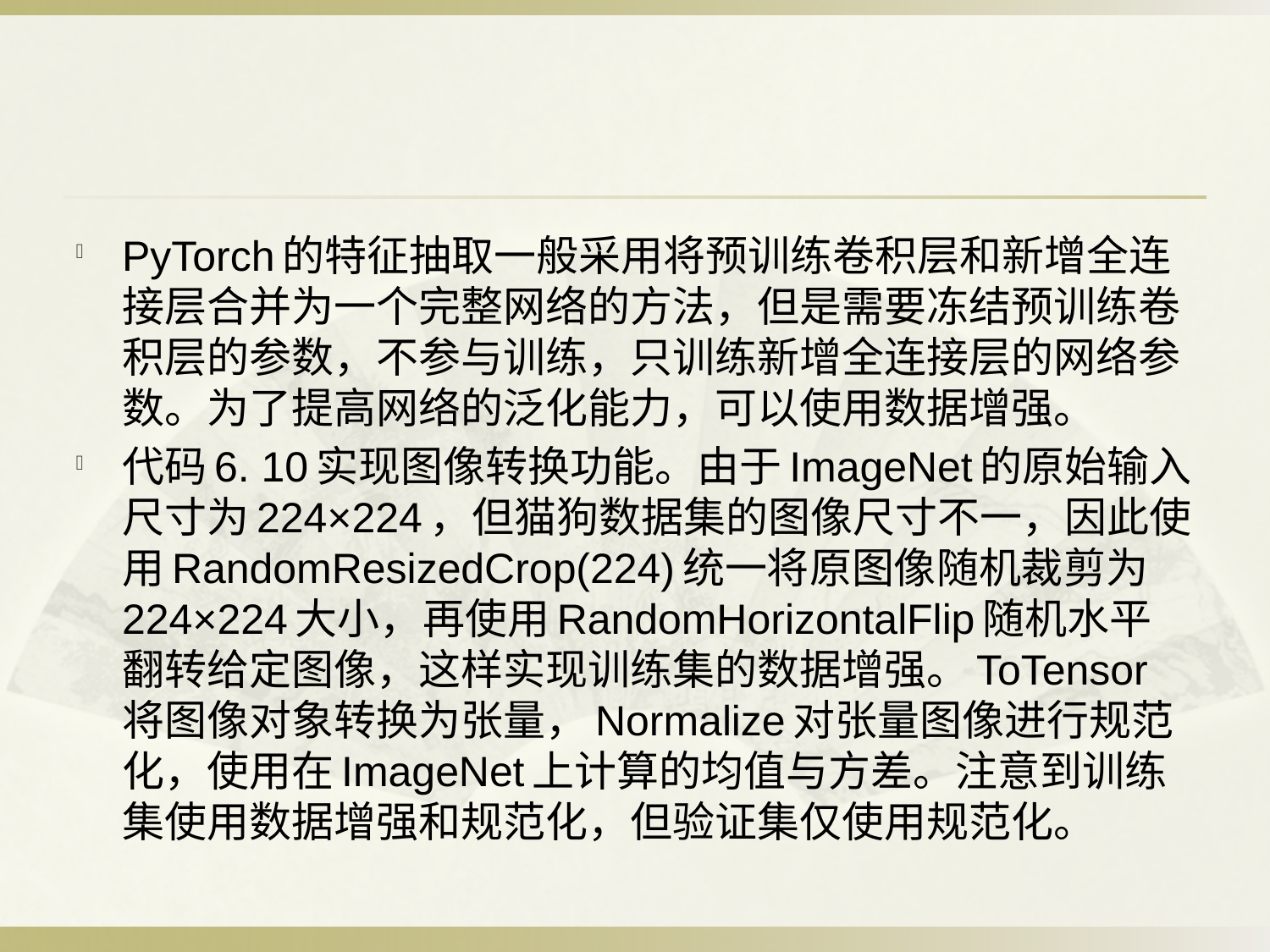

PyTorch的特征抽取一般采用将预训练卷积层和新增全连接层合并为一个完整网络的方法，但是需要冻结预训练卷积层的参数，不参与训练，只训练新增全连接层的网络参数。为了提高网络的泛化能力，可以使用数据增强。
代码6. 10实现图像转换功能。由于ImageNet的原始输入尺寸为224×224，但猫狗数据集的图像尺寸不一，因此使用RandomResizedCrop(224)统一将原图像随机裁剪为224×224大小，再使用RandomHorizontalFlip随机水平翻转给定图像，这样实现训练集的数据增强。ToTensor将图像对象转换为张量，Normalize对张量图像进行规范化，使用在ImageNet上计算的均值与方差。注意到训练集使用数据增强和规范化，但验证集仅使用规范化。